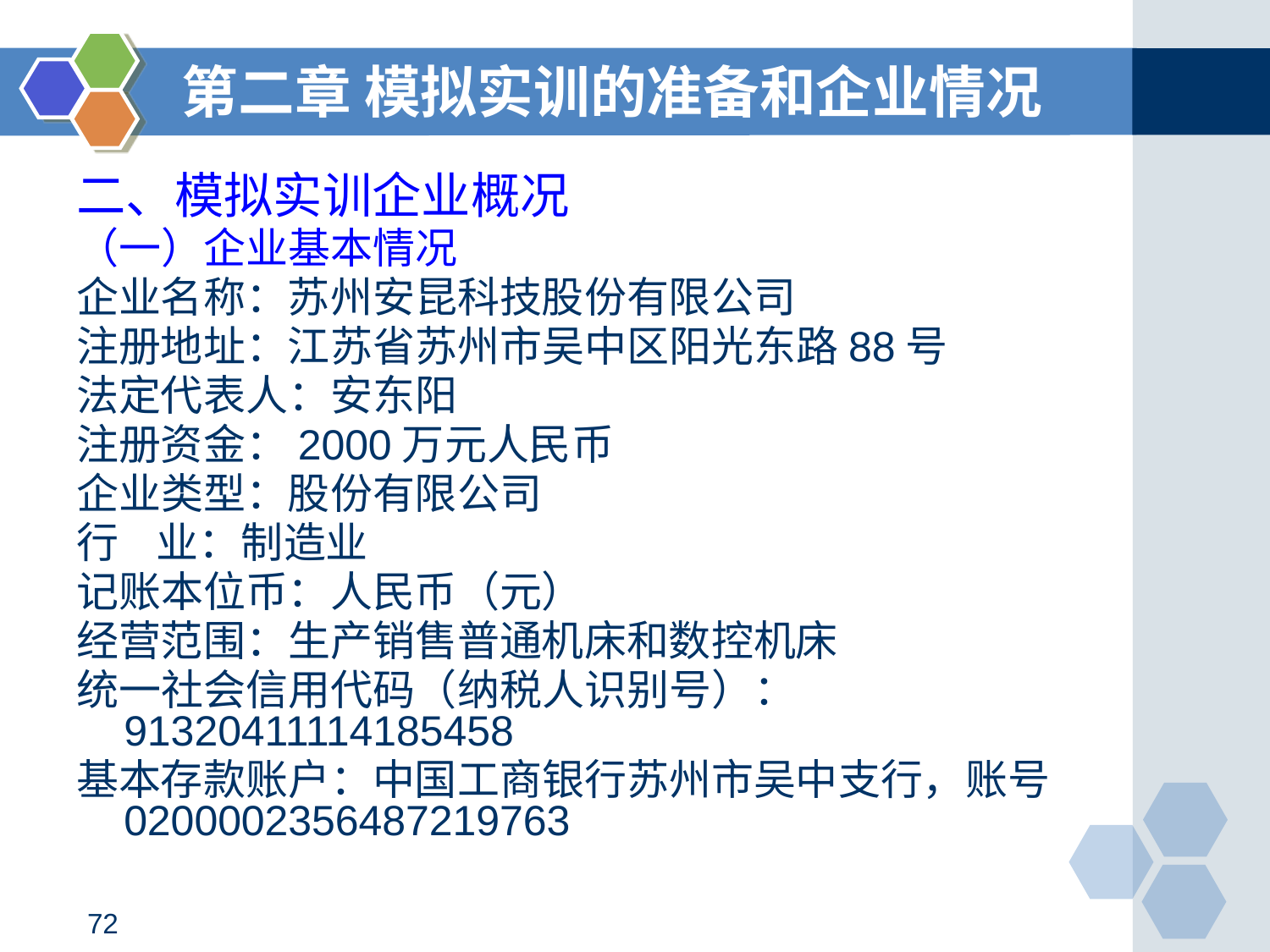

第二章 模拟实训的准备和企业情况
二、模拟实训企业概况
（一）企业基本情况
企业名称：苏州安昆科技股份有限公司
注册地址：江苏省苏州市吴中区阳光东路88号
法定代表人：安东阳
注册资金：2000万元人民币
企业类型：股份有限公司
行    业：制造业
记账本位币：人民币（元）
经营范围：生产销售普通机床和数控机床
统一社会信用代码（纳税人识别号）：91320411114185458
基本存款账户：中国工商银行苏州市吴中支行，账号0200002356487219763